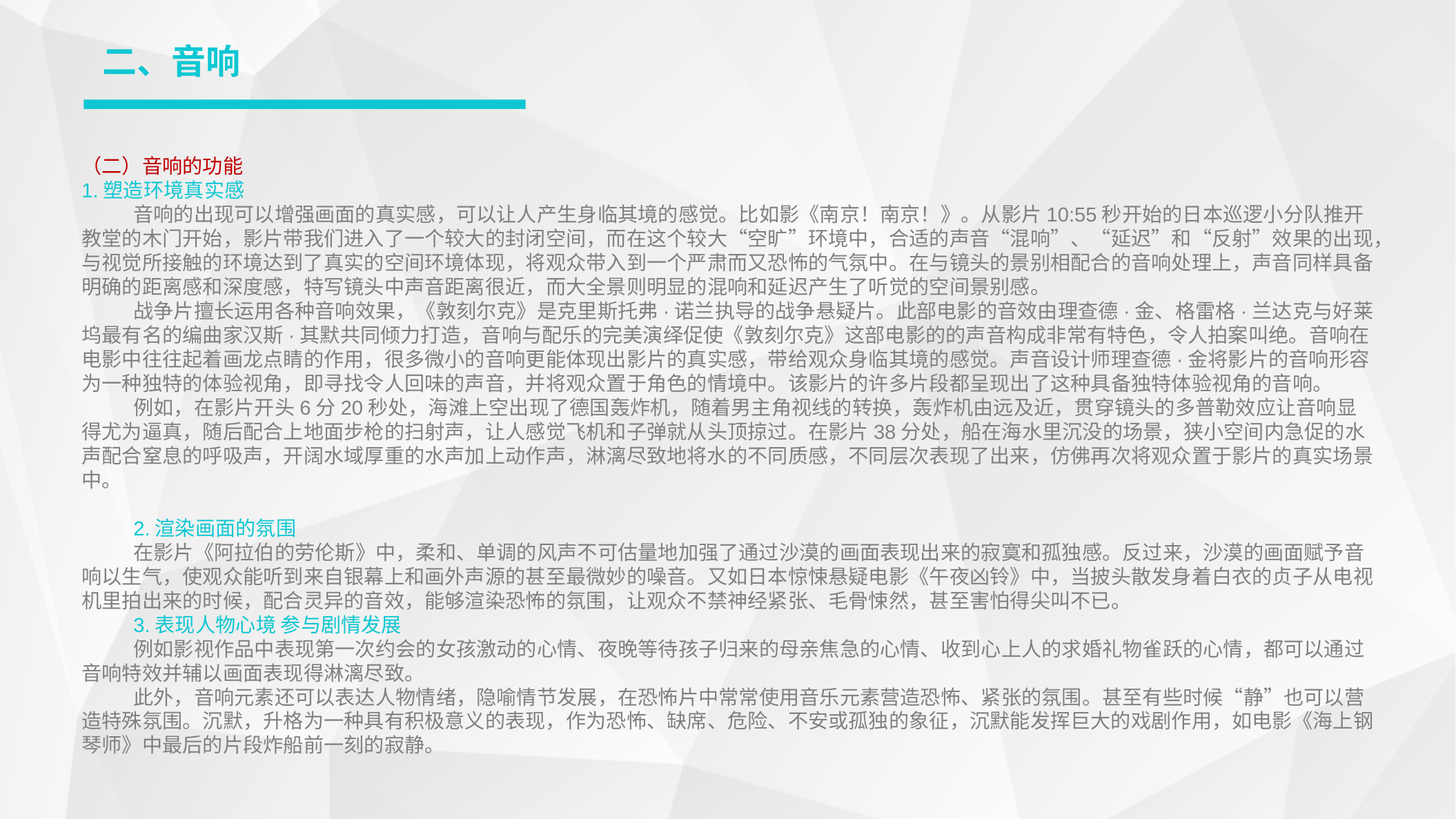

二、音响

（二）音响的功能
1.塑造环境真实感
音响的出现可以增强画面的真实感，可以让人产生身临其境的感觉。比如影《南京！南京！》。从影片10:55秒开始的日本巡逻小分队推开教堂的木门开始，影片带我们进入了一个较大的封闭空间，而在这个较大“空旷”环境中，合适的声音“混响”、“延迟”和“反射”效果的出现，与视觉所接触的环境达到了真实的空间环境体现，将观众带入到一个严肃而又恐怖的气氛中。在与镜头的景别相配合的音响处理上，声音同样具备明确的距离感和深度感，特写镜头中声音距离很近，而大全景则明显的混响和延迟产生了听觉的空间景别感。
战争片擅长运用各种音响效果，《敦刻尔克》是克里斯托弗·诺兰执导的战争悬疑片。此部电影的音效由理查德·金、格雷格·兰达克与好莱坞最有名的编曲家汉斯·其默共同倾力打造，音响与配乐的完美演绎促使《敦刻尔克》这部电影的的声音构成非常有特色，令人拍案叫绝。音响在电影中往往起着画龙点睛的作用，很多微小的音响更能体现出影片的真实感，带给观众身临其境的感觉。声音设计师理查德·金将影片的音响形容为一种独特的体验视角，即寻找令人回味的声音，并将观众置于角色的情境中。该影片的许多片段都呈现出了这种具备独特体验视角的音响。
例如，在影片开头6分20秒处，海滩上空出现了德国轰炸机，随着男主角视线的转换，轰炸机由远及近，贯穿镜头的多普勒效应让音响显得尤为逼真，随后配合上地面步枪的扫射声，让人感觉飞机和子弹就从头顶掠过。在影片38分处，船在海水里沉没的场景，狭小空间内急促的水声配合窒息的呼吸声，开阔水域厚重的水声加上动作声，淋漓尽致地将水的不同质感，不同层次表现了出来，仿佛再次将观众置于影片的真实场景中。

2.渲染画面的氛围
在影片《阿拉伯的劳伦斯》中，柔和、单调的风声不可估量地加强了通过沙漠的画面表现出来的寂寞和孤独感。反过来，沙漠的画面赋予音响以生气，使观众能听到来自银幕上和画外声源的甚至最微妙的噪音。又如日本惊悚悬疑电影《午夜凶铃》中，当披头散发身着白衣的贞子从电视机里拍出来的时候，配合灵异的音效，能够渲染恐怖的氛围，让观众不禁神经紧张、毛骨悚然，甚至害怕得尖叫不已。
3.表现人物心境 参与剧情发展
例如影视作品中表现第一次约会的女孩激动的心情、夜晚等待孩子归来的母亲焦急的心情、收到心上人的求婚礼物雀跃的心情，都可以通过音响特效并辅以画面表现得淋漓尽致。
此外，音响元素还可以表达人物情绪，隐喻情节发展，在恐怖片中常常使用音乐元素营造恐怖、紧张的氛围。甚至有些时候“静”也可以营造特殊氛围。沉默，升格为一种具有积极意义的表现，作为恐怖、缺席、危险、不安或孤独的象征，沉默能发挥巨大的戏剧作用，如电影《海上钢琴师》中最后的片段炸船前一刻的寂静。